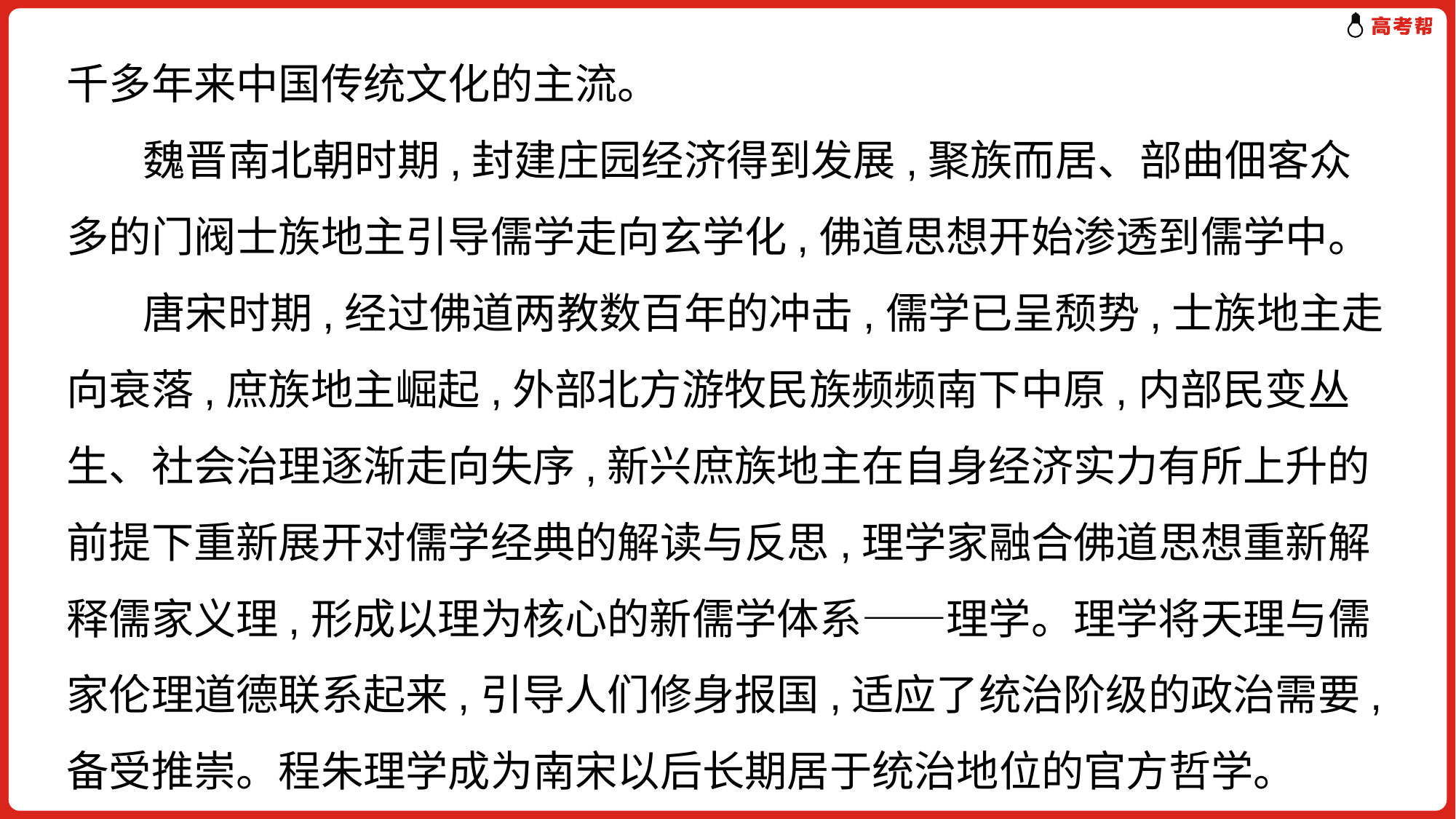

千多年来中国传统文化的主流。
       魏晋南北朝时期,封建庄园经济得到发展,聚族而居、部曲佃客众多的门阀士族地主引导儒学走向玄学化,佛道思想开始渗透到儒学中。
       唐宋时期,经过佛道两教数百年的冲击,儒学已呈颓势,士族地主走向衰落,庶族地主崛起,外部北方游牧民族频频南下中原,内部民变丛生、社会治理逐渐走向失序,新兴庶族地主在自身经济实力有所上升的前提下重新展开对儒学经典的解读与反思,理学家融合佛道思想重新解释儒家义理,形成以理为核心的新儒学体系——理学。理学将天理与儒家伦理道德联系起来,引导人们修身报国,适应了统治阶级的政治需要,备受推崇。程朱理学成为南宋以后长期居于统治地位的官方哲学。